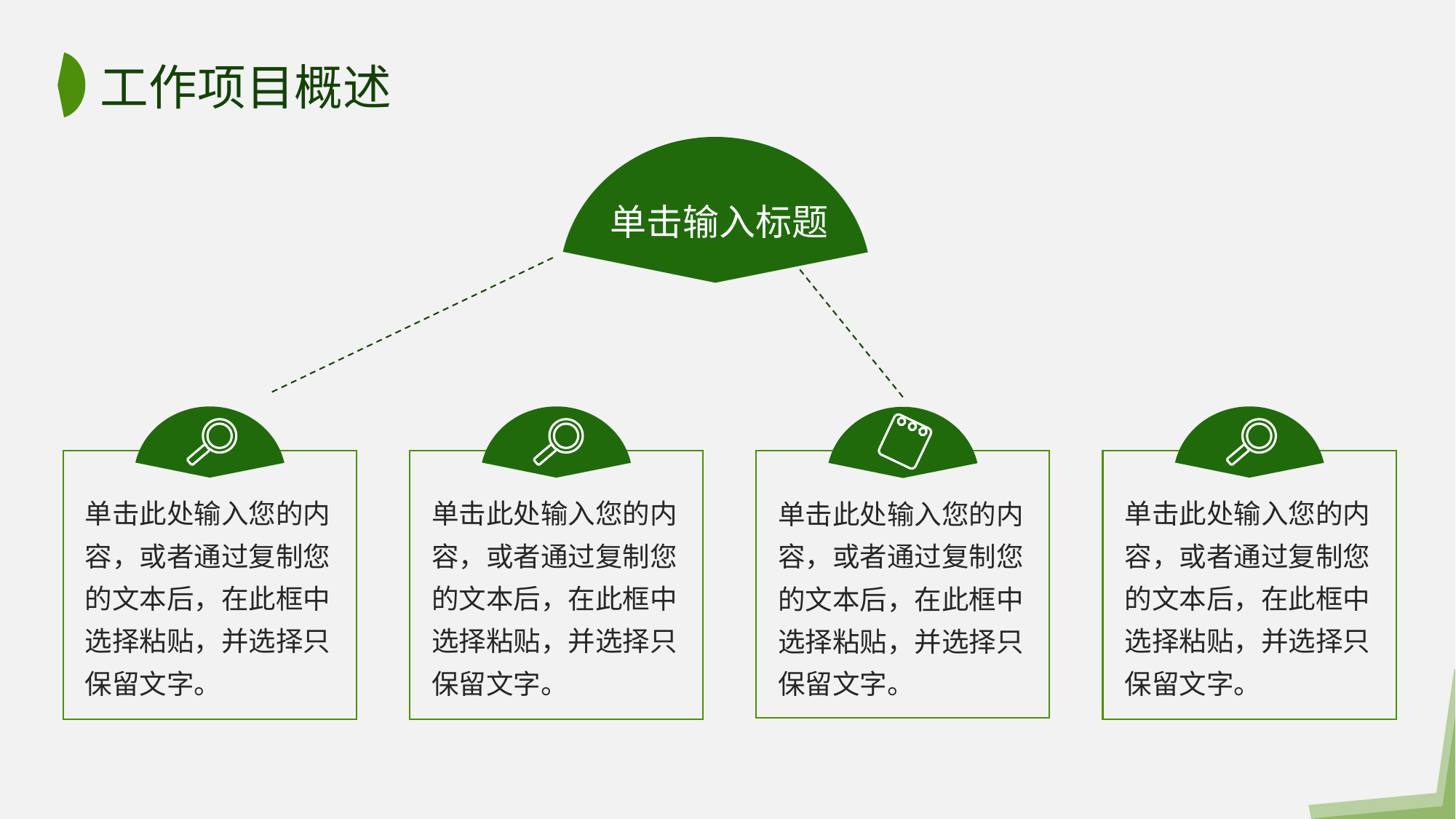

工作项目概述

单击输入标题

单击此处输入您的内容，或者通过复制您的文本后，在此框中选择粘贴，并选择只保留文字。

单击此处输入您的内容，或者通过复制您的文本后，在此框中选择粘贴，并选择只保留文字。

单击此处输入您的内容，或者通过复制您的文本后，在此框中选择粘贴，并选择只保留文字。

单击此处输入您的内容，或者通过复制您的文本后，在此框中选择粘贴，并选择只保留文字。